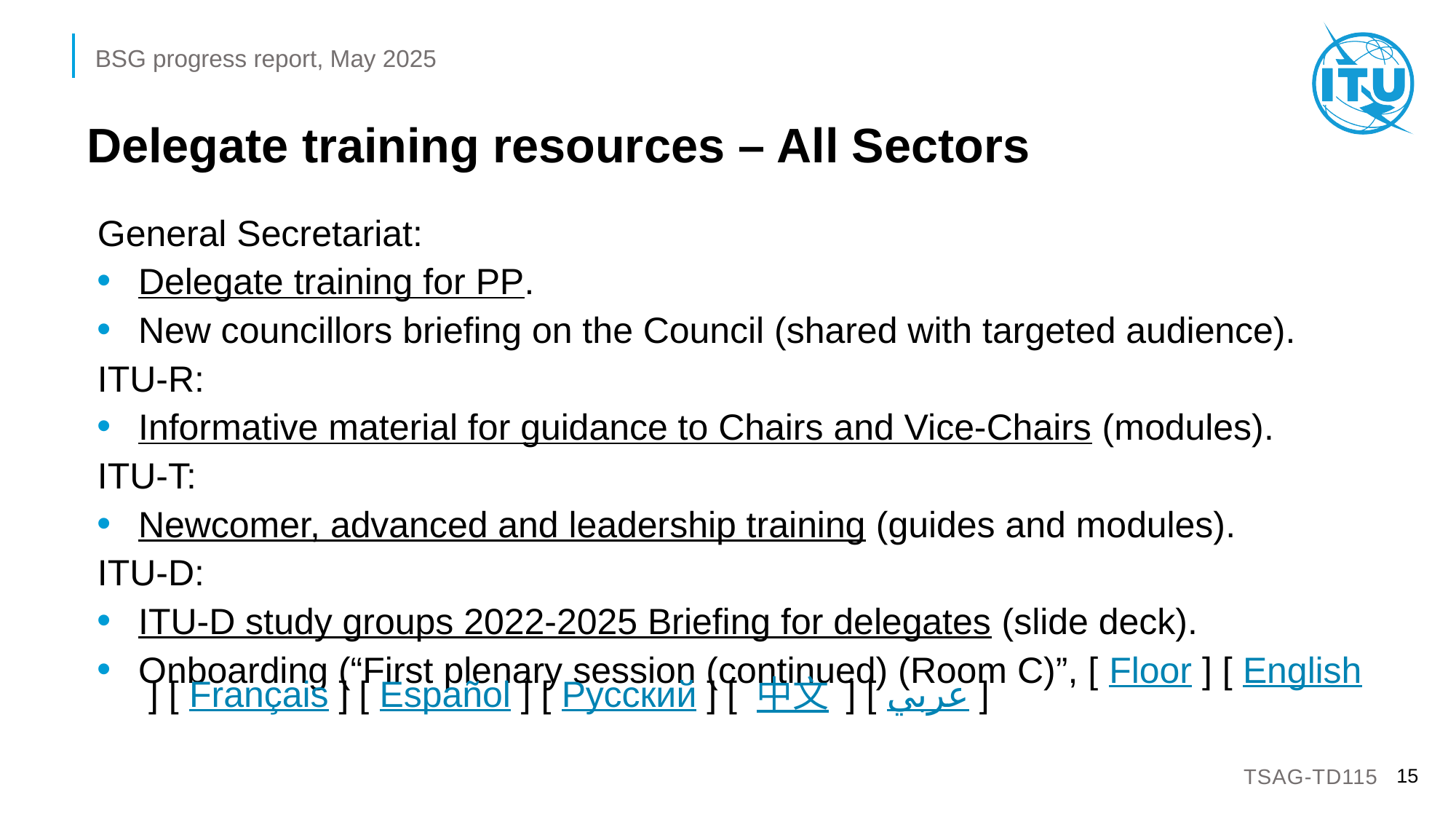

# Delegate training resources – All Sectors
General Secretariat:
Delegate training for PP.
New councillors briefing on the Council (shared with targeted audience).
ITU-R:
Informative material for guidance to Chairs and Vice-Chairs (modules).
ITU-T:
Newcomer, advanced and leadership training (guides and modules).
ITU-D:
ITU-D study groups 2022-2025 Briefing for delegates (slide deck).
Onboarding (“First plenary session (continued) (Room C)”, [ Floor ] [ English ] [ Français ] [ Español ] [ Русский ] [ 中文 ] [ عربي ]